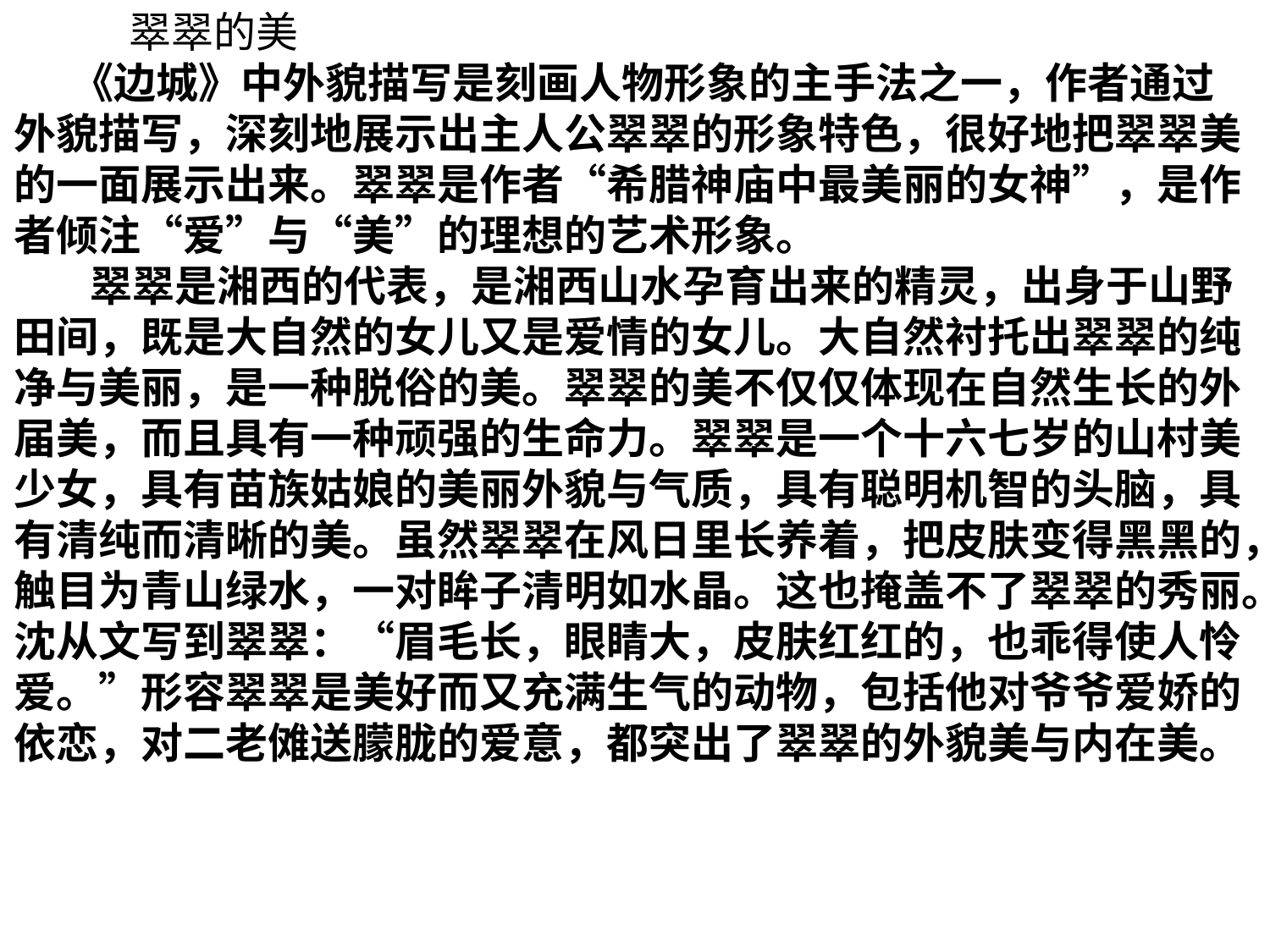

翠翠的美
     《边城》中外貌描写是刻画人物形象的主手法之一，作者通过外貌描写，深刻地展示出主人公翠翠的形象特色，很好地把翠翠美的一面展示出来。翠翠是作者“希腊神庙中最美丽的女神”，是作者倾注“爱”与“美”的理想的艺术形象。
       翠翠是湘西的代表，是湘西山水孕育出来的精灵，出身于山野田间，既是大自然的女儿又是爱情的女儿。大自然衬托出翠翠的纯净与美丽，是一种脱俗的美。翠翠的美不仅仅体现在自然生长的外届美，而且具有一种顽强的生命力。翠翠是一个十六七岁的山村美少女，具有苗族姑娘的美丽外貌与气质，具有聪明机智的头脑，具有清纯而清晰的美。虽然翠翠在风日里长养着，把皮肤变得黑黑的，触目为青山绿水，一对眸子清明如水晶。这也掩盖不了翠翠的秀丽。沈从文写到翠翠：“眉毛长，眼睛大，皮肤红红的，也乖得使人怜爱。”形容翠翠是美好而又充满生气的动物，包括他对爷爷爱娇的依恋，对二老傩送朦胧的爱意，都突出了翠翠的外貌美与内在美。